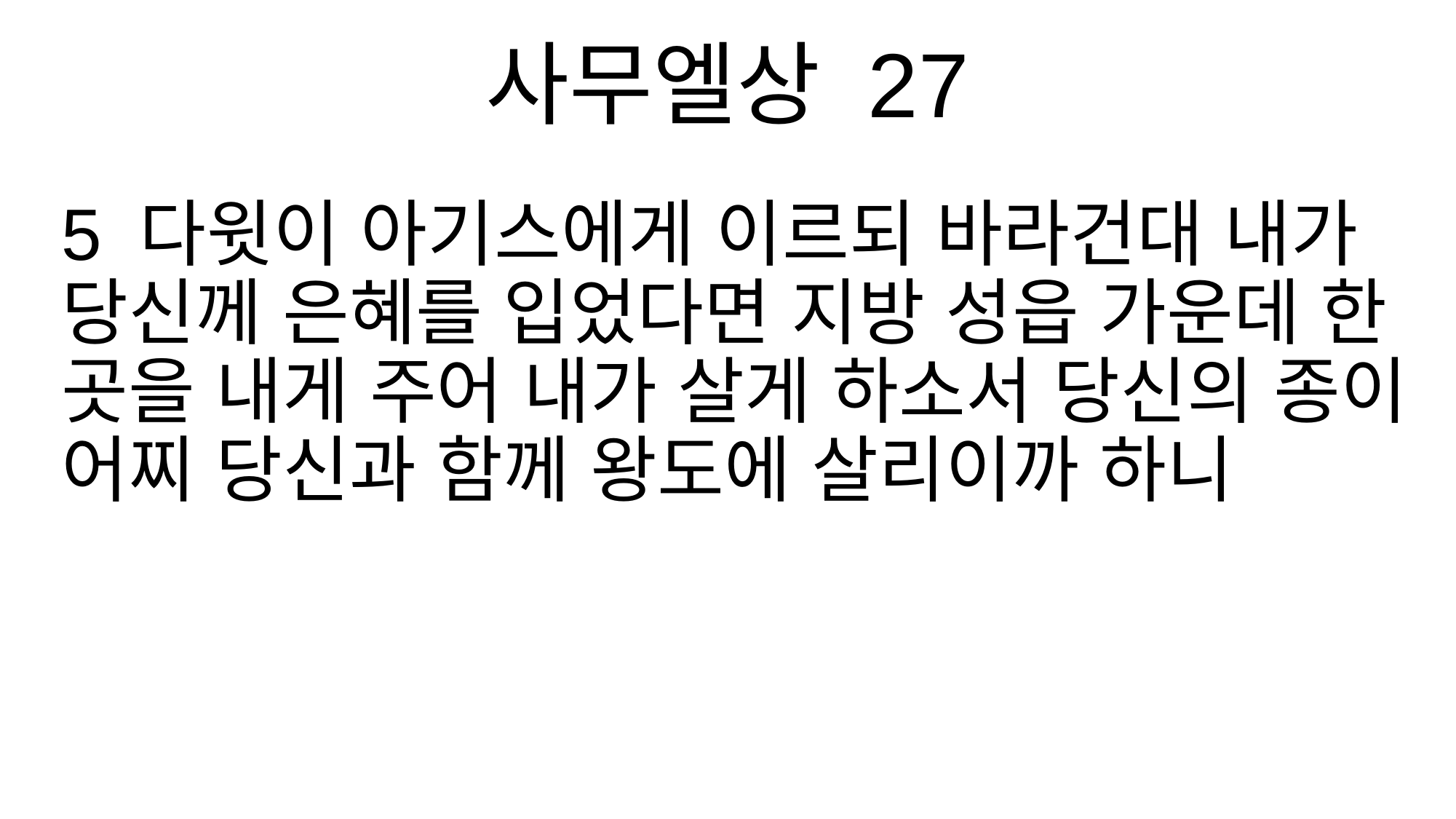

사무엘상 27
5 다윗이 아기스에게 이르되 바라건대 내가 당신께 은혜를 입었다면 지방 성읍 가운데 한 곳을 내게 주어 내가 살게 하소서 당신의 종이 어찌 당신과 함께 왕도에 살리이까 하니